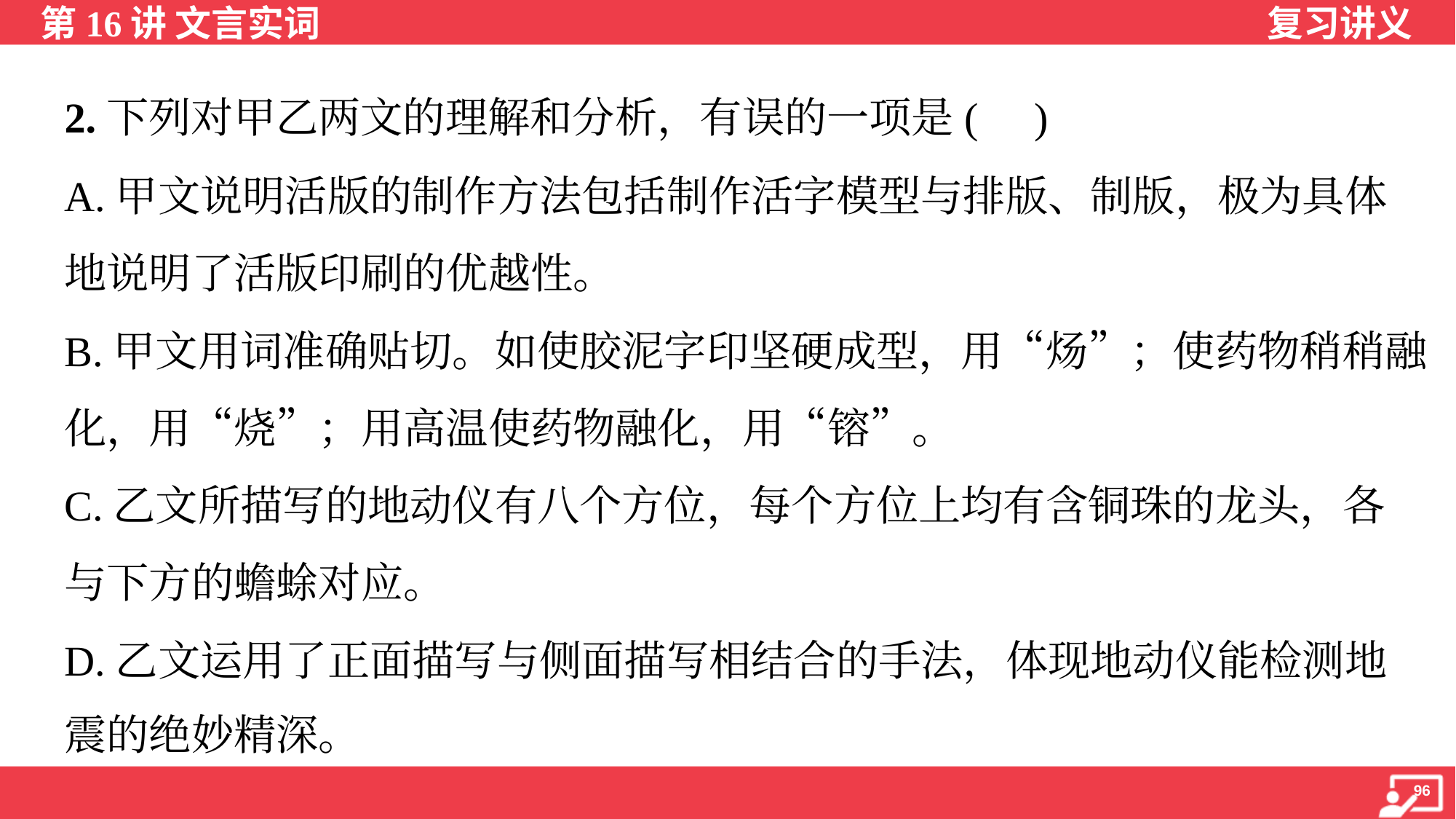

2.下列对甲乙两文的理解和分析，有误的一项是(     )
A.甲文说明活版的制作方法包括制作活字模型与排版、制版，极为具体
地说明了活版印刷的优越性。
B.甲文用词准确贴切。如使胶泥字印坚硬成型，用“炀”；使药物稍稍融
化，用“烧”；用高温使药物融化，用“镕”。
C.乙文所描写的地动仪有八个方位，每个方位上均有含铜珠的龙头，各
与下方的蟾蜍对应。
D.乙文运用了正面描写与侧面描写相结合的手法，体现地动仪能检测地
震的绝妙精深。